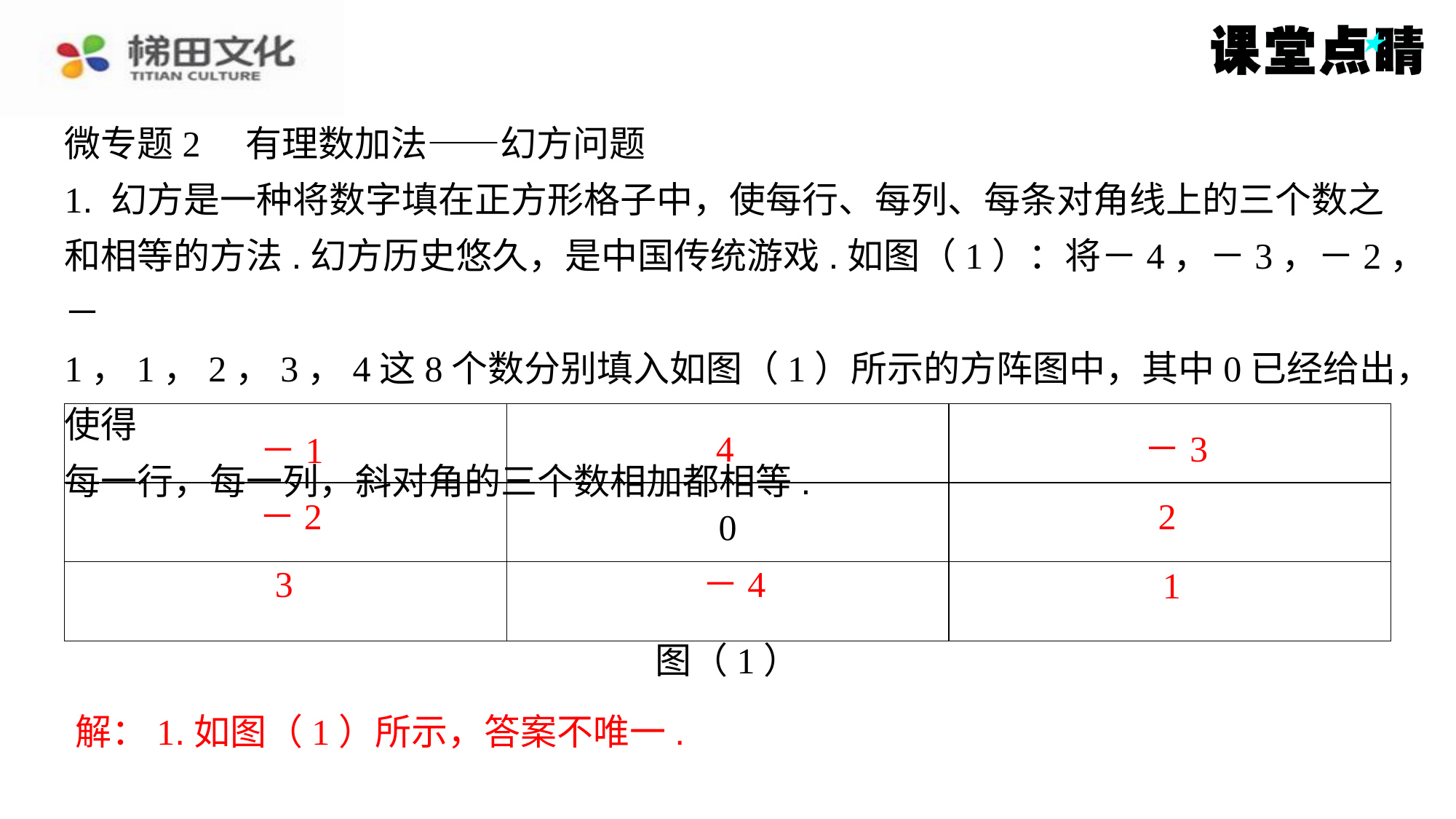

微专题2　有理数加法——幻方问题
1. 幻方是一种将数字填在正方形格子中，使每行、每列、每条对角线上的三个数之
和相等的方法.幻方历史悠久，是中国传统游戏.如图（1）：将－4，－3，－2，－
1，1，2，3，4这8个数分别填入如图（1）所示的方阵图中，其中0已经给出，使得
每一行，每一列，斜对角的三个数相加都相等.
| －1 | 4 | －3 |
| --- | --- | --- |
| －2 | 0 | 2 |
| 3 | －4 | 1 |
4
－3
－1
－2
2
3
－4
1
图（1）
解：1.如图（1）所示，答案不唯一.